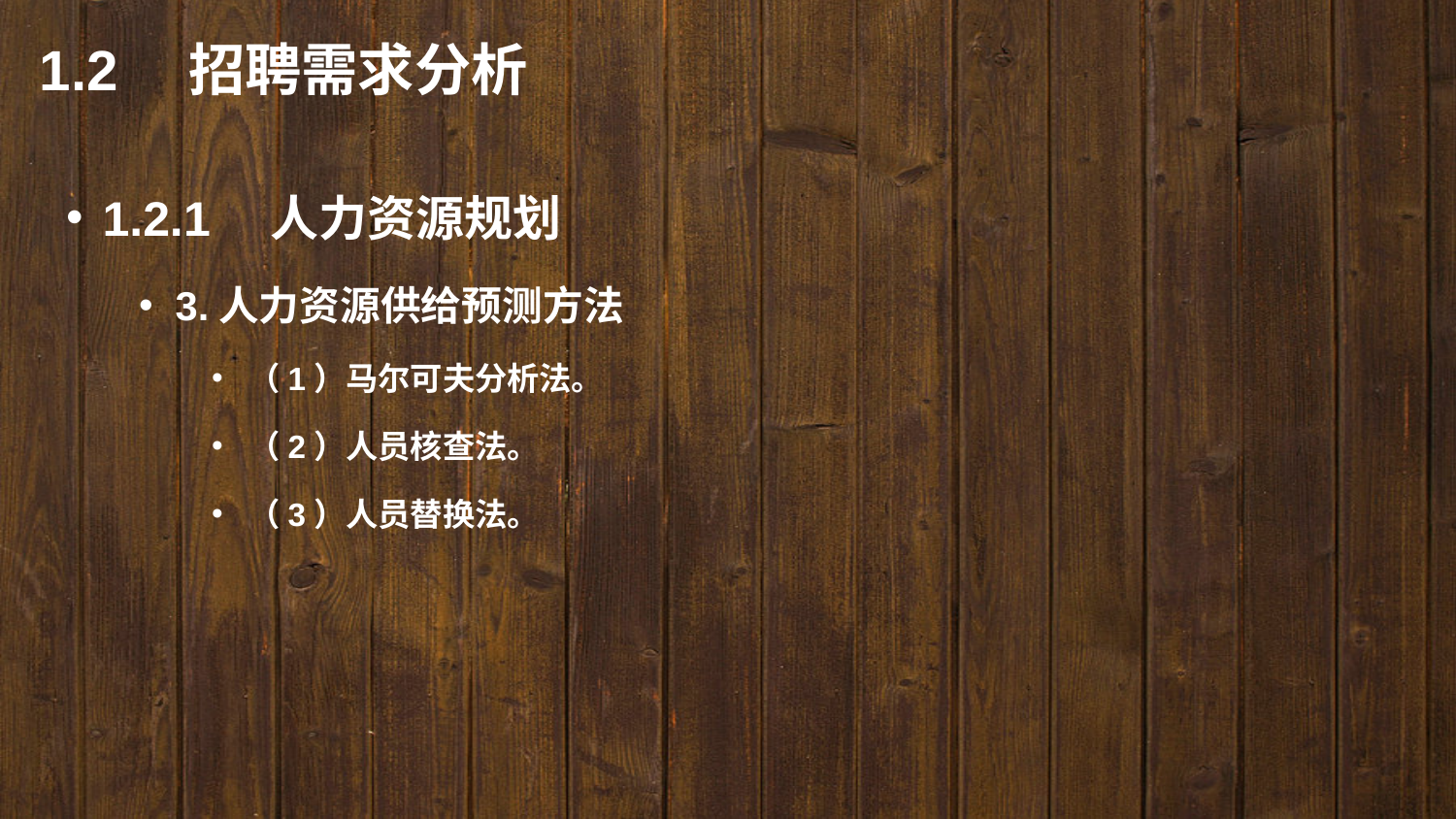

1.2　招聘需求分析
1.2.1　人力资源规划
3.人力资源供给预测方法
（1）马尔可夫分析法。
（2）人员核查法。
（3）人员替换法。